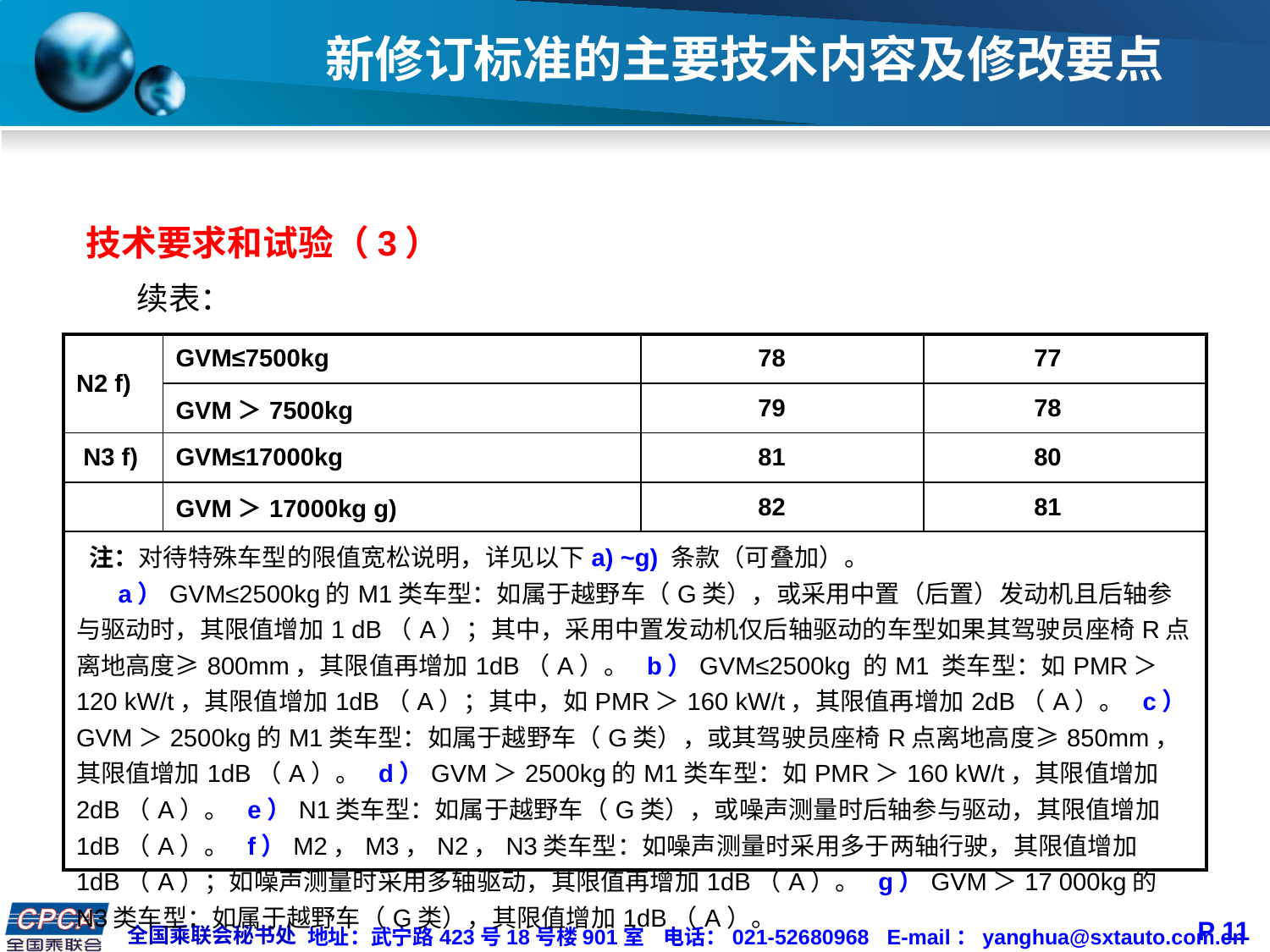

# 新修订标准的主要技术内容及修改要点
技术要求和试验（3）
      续表：
| N2 f) | GVM≤7500kg | 78 | 77 |
| --- | --- | --- | --- |
|  | GVM＞7500kg | 79 | 78 |
| N3 f) | GVM≤17000kg | 81 | 80 |
|  | GVM＞17000kg g) | 82 | 81 |
| 注：对待特殊车型的限值宽松说明，详见以下a) ~g) 条款（可叠加）。 a）GVM≤2500kg的M1类车型：如属于越野车（G类），或采用中置（后置）发动机且后轴参与驱动时，其限值增加1 dB（A）；其中，采用中置发动机仅后轴驱动的车型如果其驾驶员座椅R点离地高度≥800mm，其限值再增加1dB（A）。 b）GVM≤2500kg 的M1 类车型：如PMR＞120 kW/t，其限值增加1dB（A）；其中，如PMR＞160 kW/t，其限值再增加2dB（A）。 c）GVM＞2500kg的M1类车型：如属于越野车（G类），或其驾驶员座椅R点离地高度≥850mm，其限值增加1dB（A）。 d）GVM＞2500kg的M1类车型：如PMR＞160 kW/t，其限值增加2dB（A）。 e）N1类车型：如属于越野车（G类），或噪声测量时后轴参与驱动，其限值增加1dB（A）。 f）M2，M3，N2，N3类车型：如噪声测量时采用多于两轴行驶，其限值增加1dB（A）；如噪声测量时采用多轴驱动，其限值再增加1dB（A）。 g）GVM＞17 000kg的N3类车型：如属于越野车（G类），其限值增加1dB（A）。 |  |  |  |